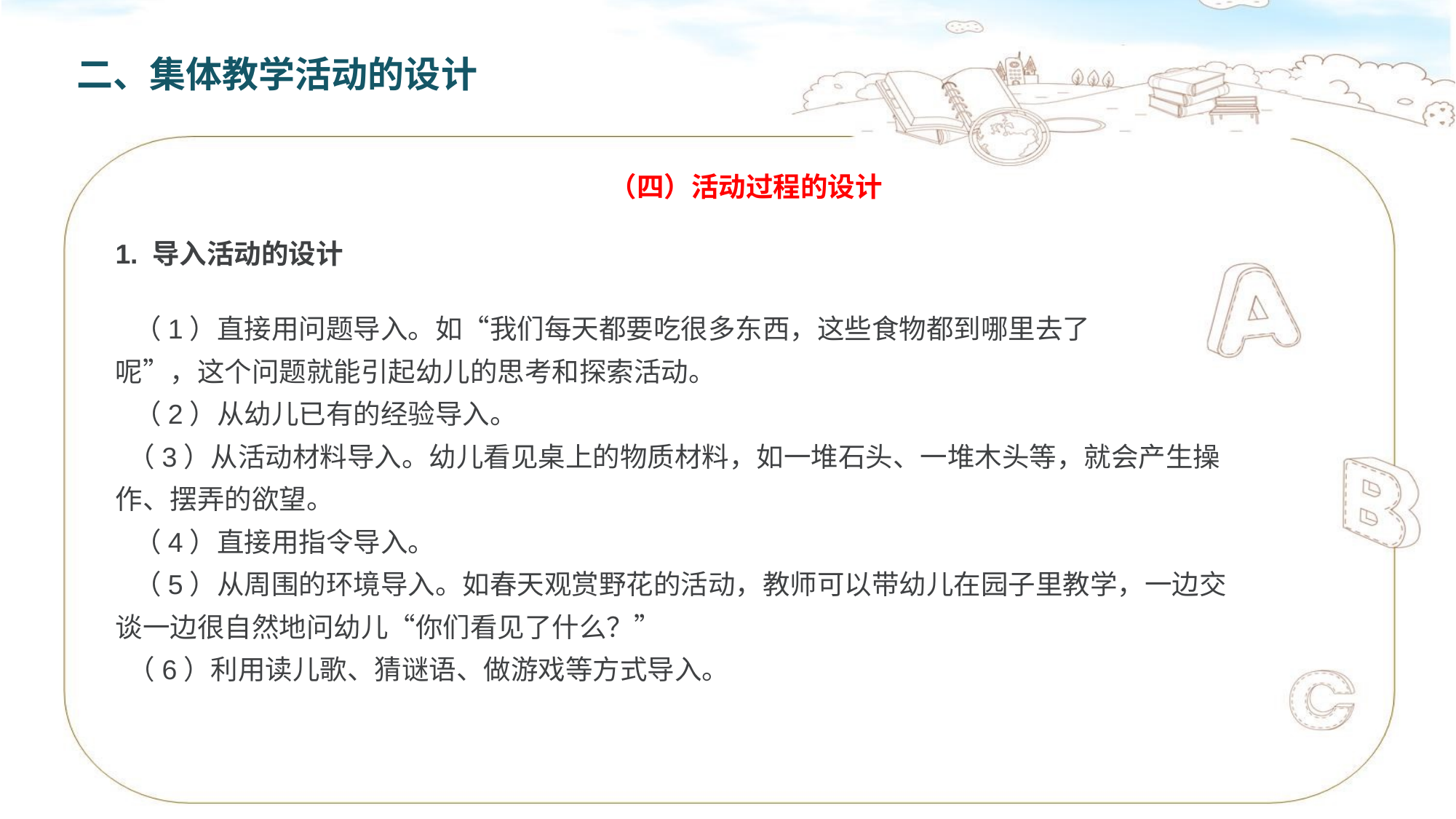

二、集体教学活动的设计
（四）活动过程的设计
1. 导入活动的设计
  （1）直接用问题导入。如“我们每天都要吃很多东西，这些食物都到哪里去了
呢”，这个问题就能引起幼儿的思考和探索活动。
  （2）从幼儿已有的经验导入。
 （3）从活动材料导入。幼儿看见桌上的物质材料，如一堆石头、一堆木头等，就会产生操作、摆弄的欲望。
  （4）直接用指令导入。
  （5）从周围的环境导入。如春天观赏野花的活动，教师可以带幼儿在园子里教学，一边交谈一边很自然地问幼儿“你们看见了什么？”
 （6）利用读儿歌、猜谜语、做游戏等方式导入。